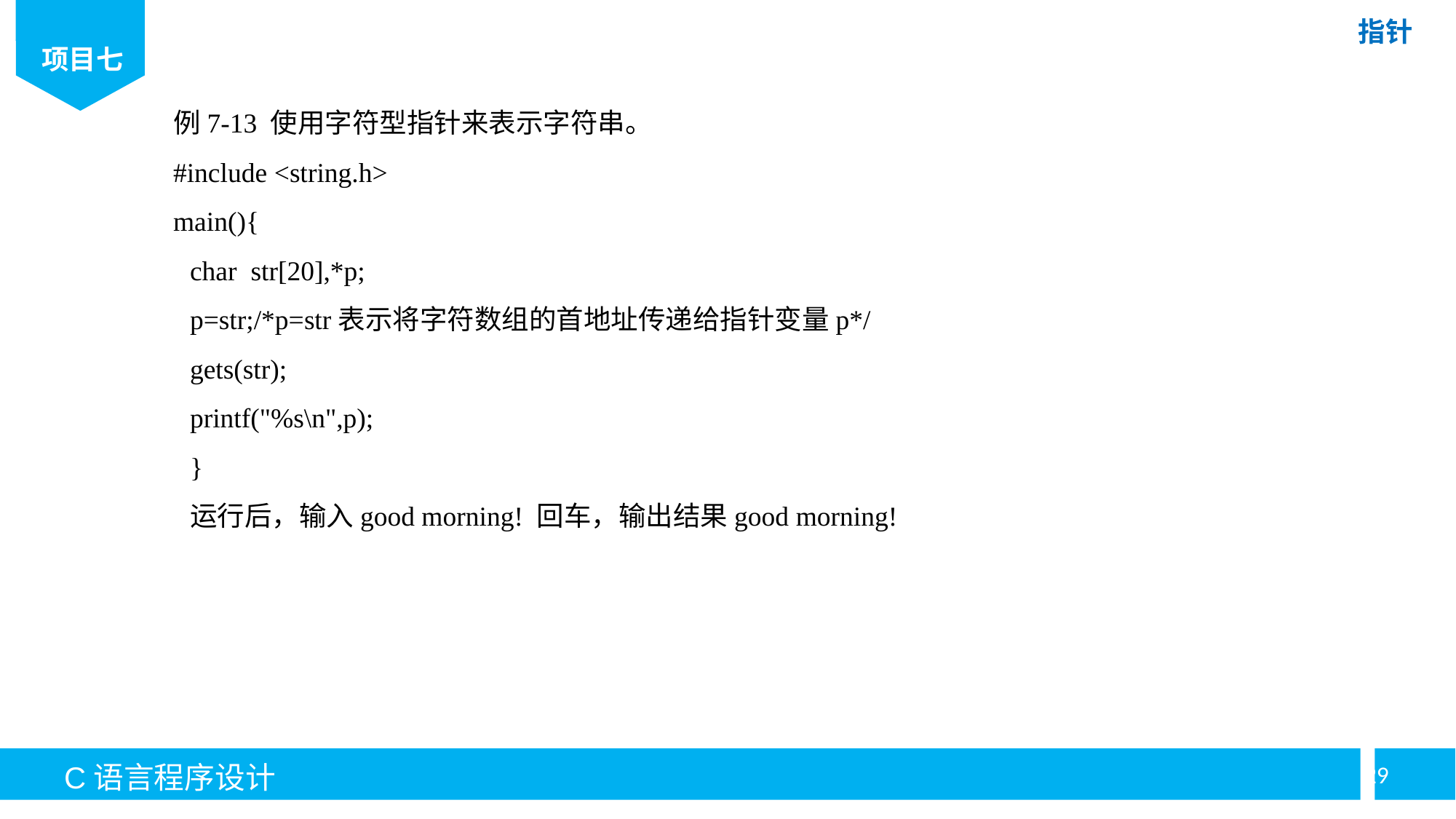

例7-13 使用字符型指针来表示字符串。
#include <string.h>
main(){
char  str[20],*p;
p=str;/*p=str表示将字符数组的首地址传递给指针变量p*/
gets(str);
printf("%s\n",p);
}
运行后，输入good morning! 回车，输出结果good morning!